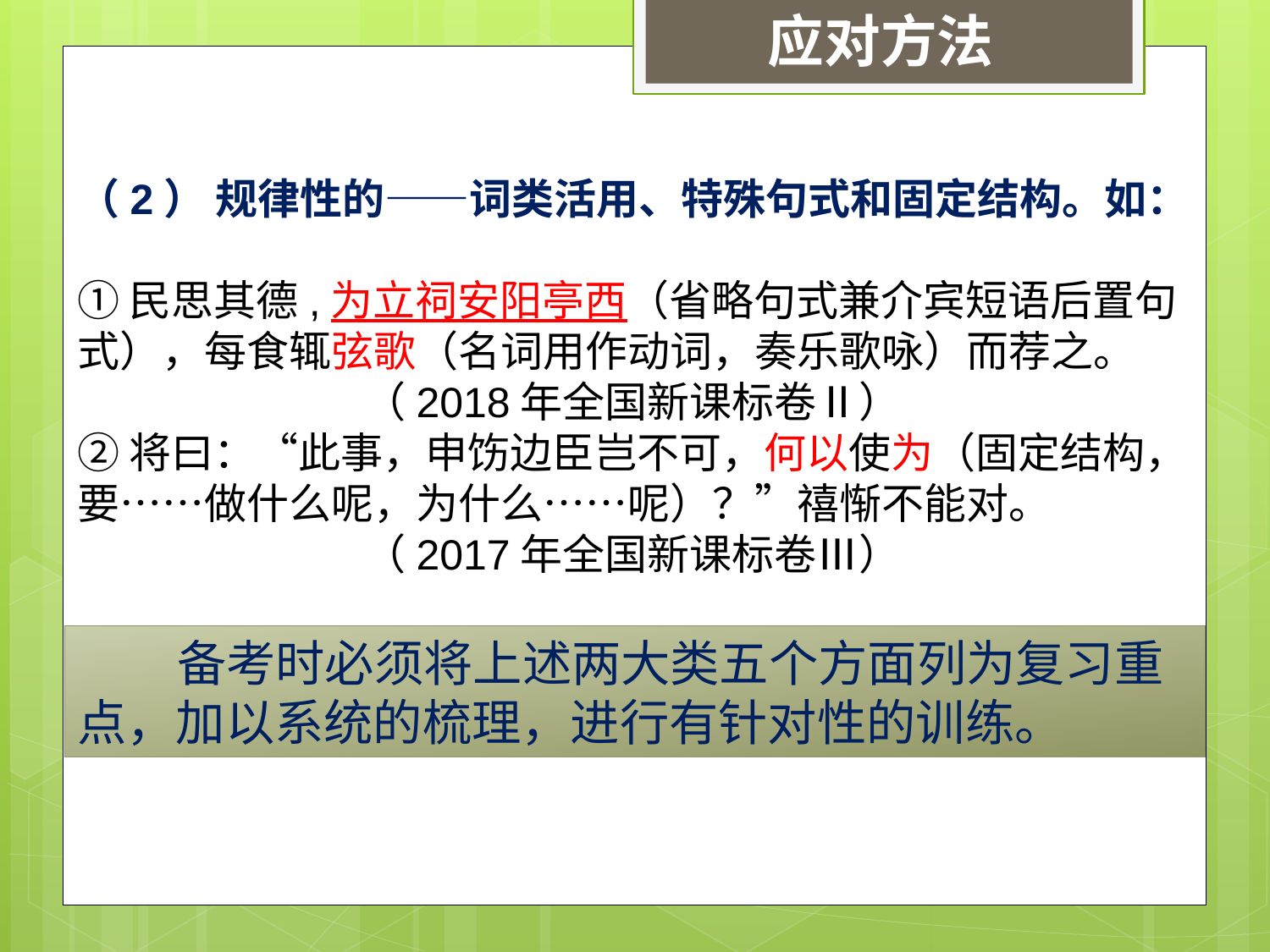

应对方法
（2） 规律性的——词类活用、特殊句式和固定结构。如：
① 民思其德,为立祠安阳亭西（省略句式兼介宾短语后置句式），每食辄弦歌（名词用作动词，奏乐歌咏）而荐之。
                             （2018年全国新课标卷Ⅱ）
② 将曰：“此事，申饬边臣岂不可，何以使为（固定结构，要……做什么呢，为什么……呢）？”禧惭不能对。
                             （2017年全国新课标卷Ⅲ）

        备考时必须将上述两大类五个方面列为复习重点，加以系统的梳理，进行有针对性的训练。